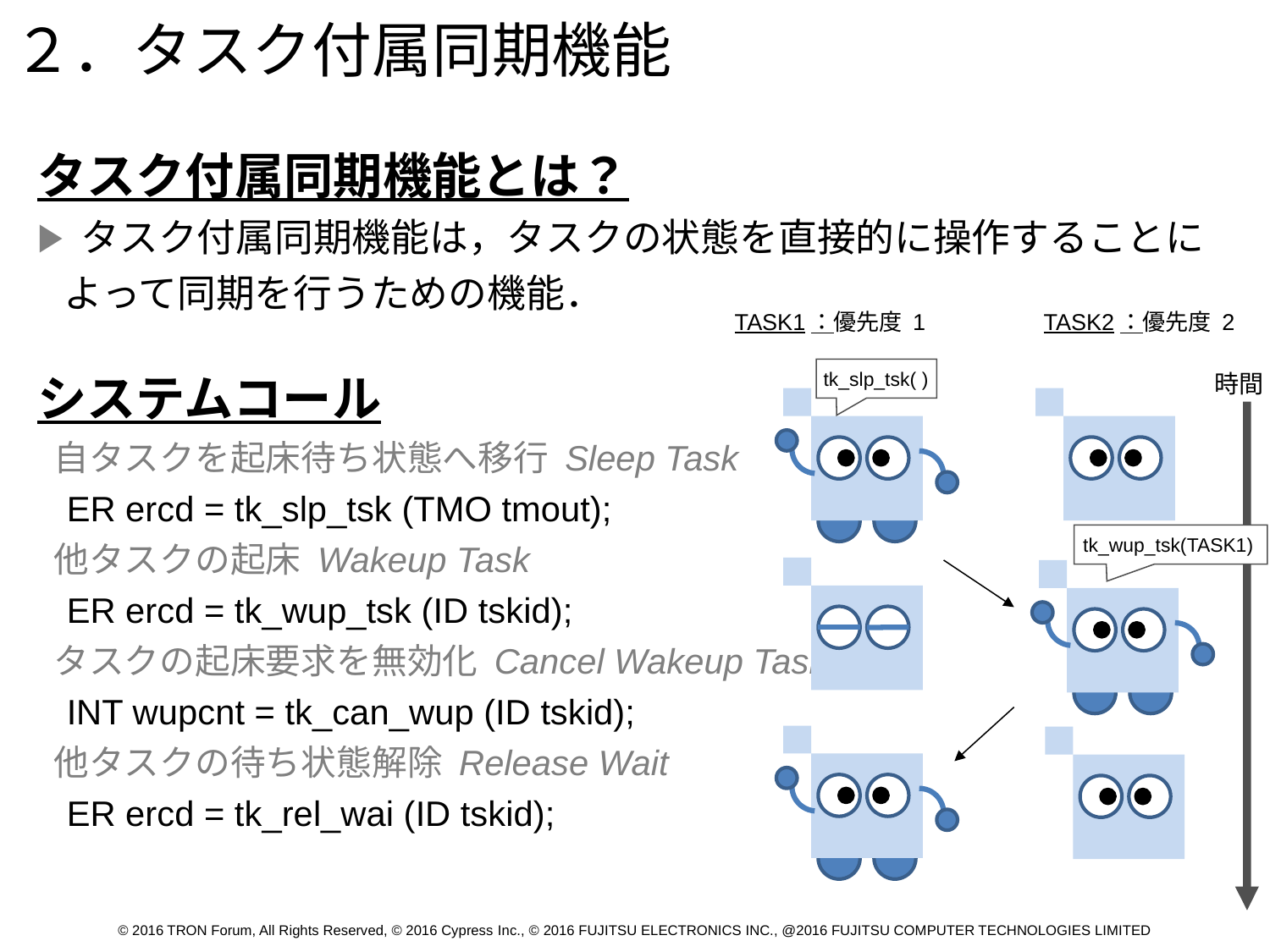

２．タスク付属同期機能
タスク付属同期機能とは？
 タスク付属同期機能は，タスクの状態を直接的に操作することに
  よって同期を行うための機能．
TASK1：優先度 1
TASK2：優先度 2
システムコール
 自タスクを起床待ち状態へ移行 Sleep Task
   ER ercd = tk_slp_tsk (TMO tmout);
 他タスクの起床 Wakeup Task
   ER ercd = tk_wup_tsk (ID tskid);
 タスクの起床要求を無効化 Cancel Wakeup Task
   INT wupcnt = tk_can_wup (ID tskid);
 他タスクの待ち状態解除 Release Wait
   ER ercd = tk_rel_wai (ID tskid);
tk_slp_tsk( )
時間

tk_wup_tsk(TASK1)

© 2016 TRON Forum, All Rights Reserved, © 2016 Cypress Inc., © 2016 FUJITSU ELECTRONICS INC., @2016 FUJITSU COMPUTER TECHNOLOGIES LIMITED